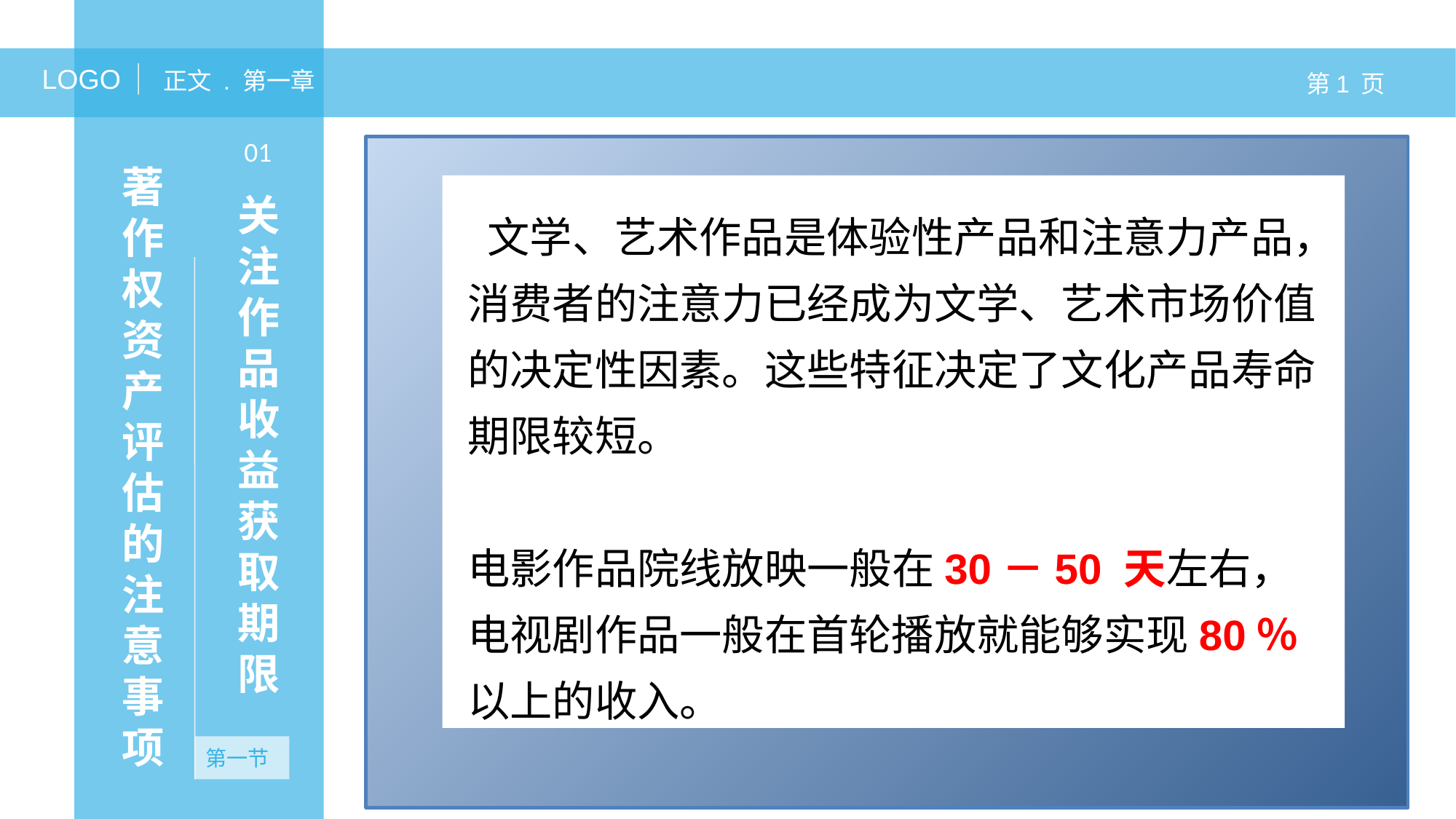

LOGO
正文 . 第一章

第1 页
01

著作权资产评估的注意事项

关注作品收益获取期限
 文学、艺术作品是体验性产品和注意力产品，消费者的注意力已经成为文学、艺术市场价值的决定性因素。这些特征决定了文化产品寿命期限较短。

电影作品院线放映一般在30－50 天左右，电视剧作品一般在首轮播放就能够实现80％以上的收入。

第一节